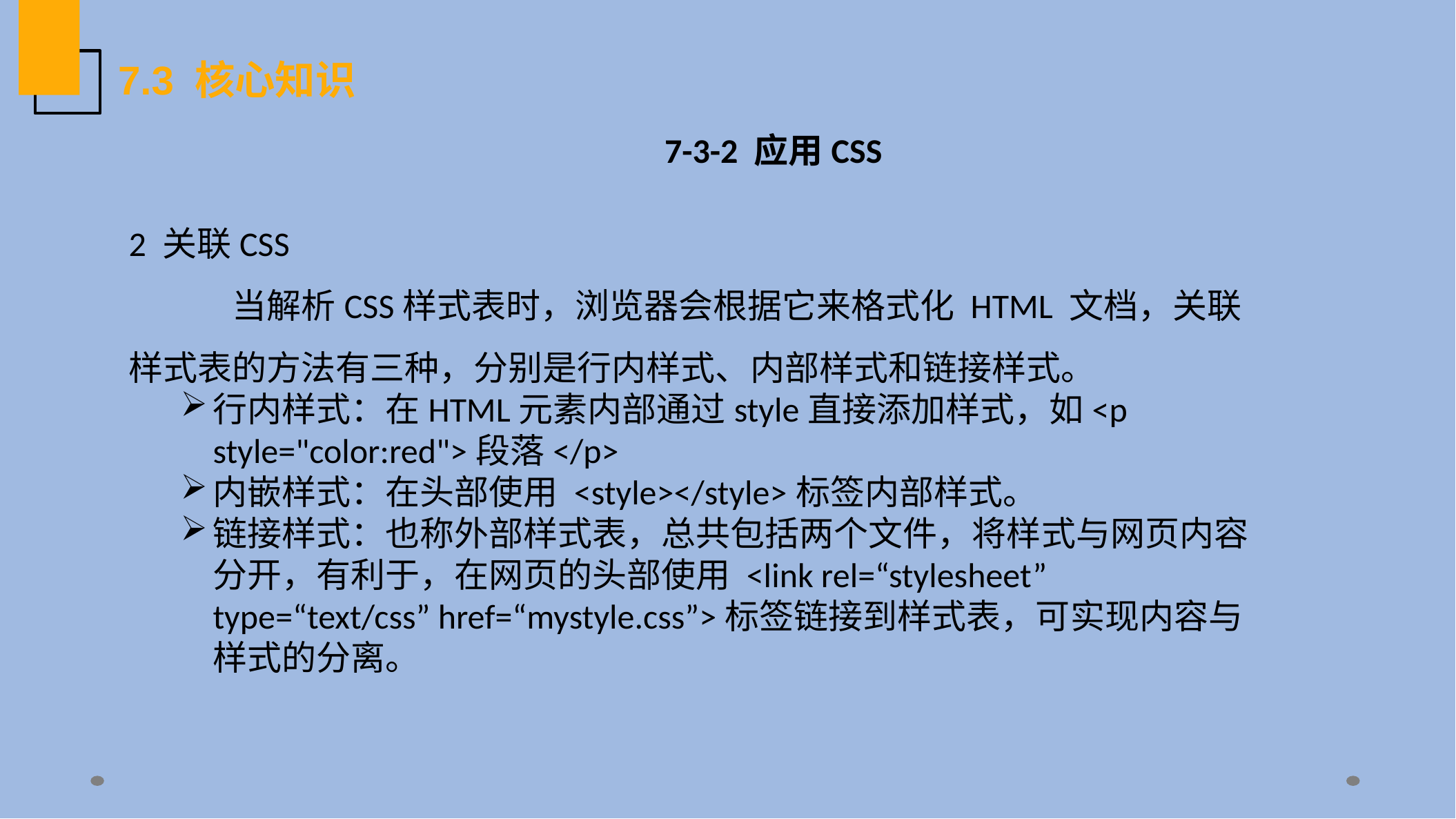

7.3 核心知识
 7-3-2 应用CSS
2 关联CSS
	当解析CSS样式表时，浏览器会根据它来格式化 HTML 文档，关联样式表的方法有三种，分别是行内样式、内部样式和链接样式。
行内样式：在HTML元素内部通过style直接添加样式，如<p style="color:red">段落</p>
内嵌样式：在头部使用 <style></style>标签内部样式。
链接样式：也称外部样式表，总共包括两个文件，将样式与网页内容分开，有利于，在网页的头部使用 <link rel=“stylesheet” type=“text/css” href=“mystyle.css”>标签链接到样式表，可实现内容与样式的分离。